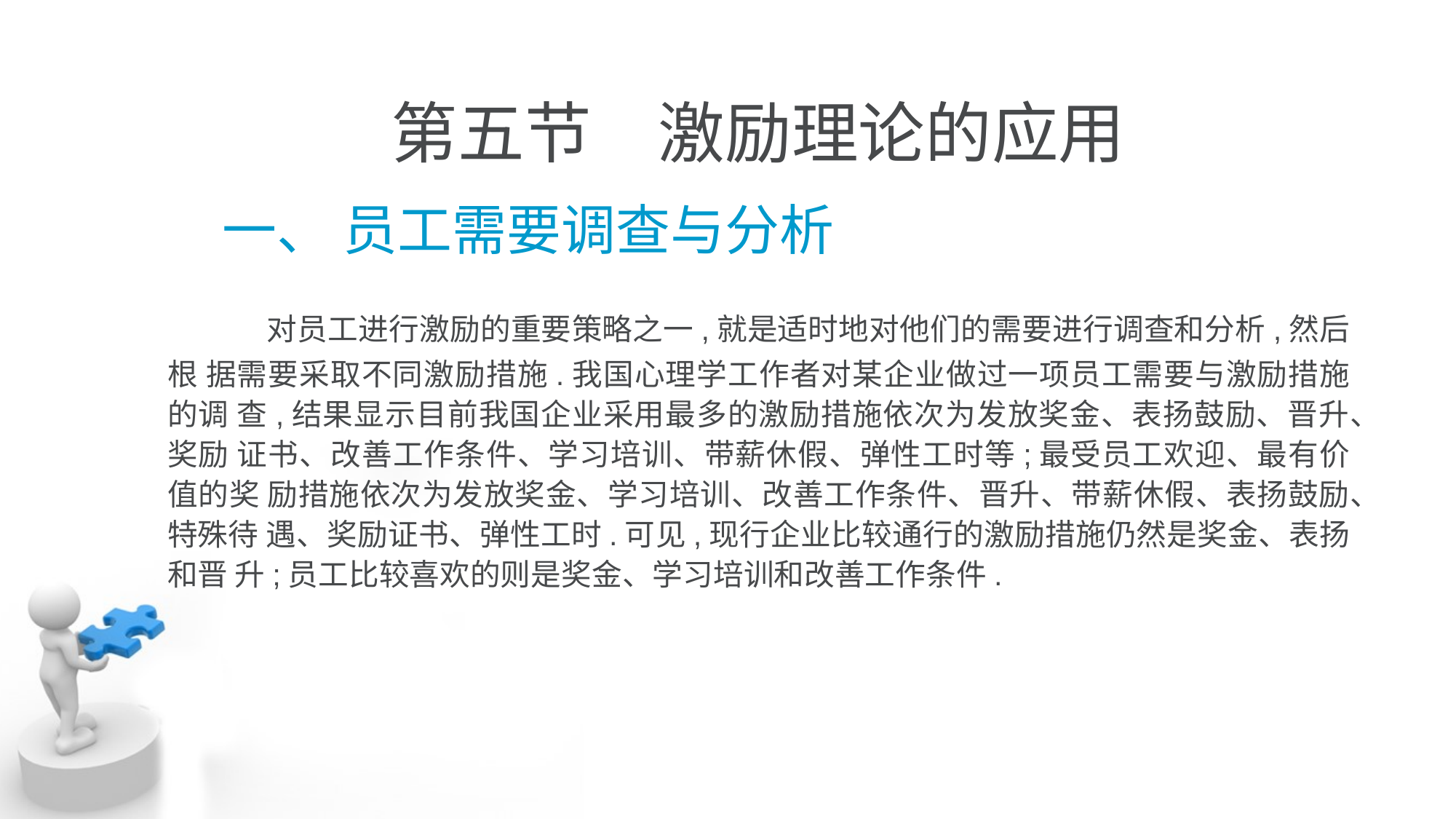

# 第五节　激励理论的应用
　一、 员工需要调查与分析
       对员工进行激励的重要策略之一,就是适时地对他们的需要进行调查和分析,然后根 据需要采取不同激励措施.我国心理学工作者对某企业做过一项员工需要与激励措施的调 查,结果显示目前我国企业采用最多的激励措施依次为发放奖金、表扬鼓励、晋升、奖励 证书、改善工作条件、学习培训、带薪休假、弹性工时等;最受员工欢迎、最有价值的奖 励措施依次为发放奖金、学习培训、改善工作条件、晋升、带薪休假、表扬鼓励、特殊待 遇、奖励证书、弹性工时.可见,现行企业比较通行的激励措施仍然是奖金、表扬和晋 升;员工比较喜欢的则是奖金、学习培训和改善工作条件.